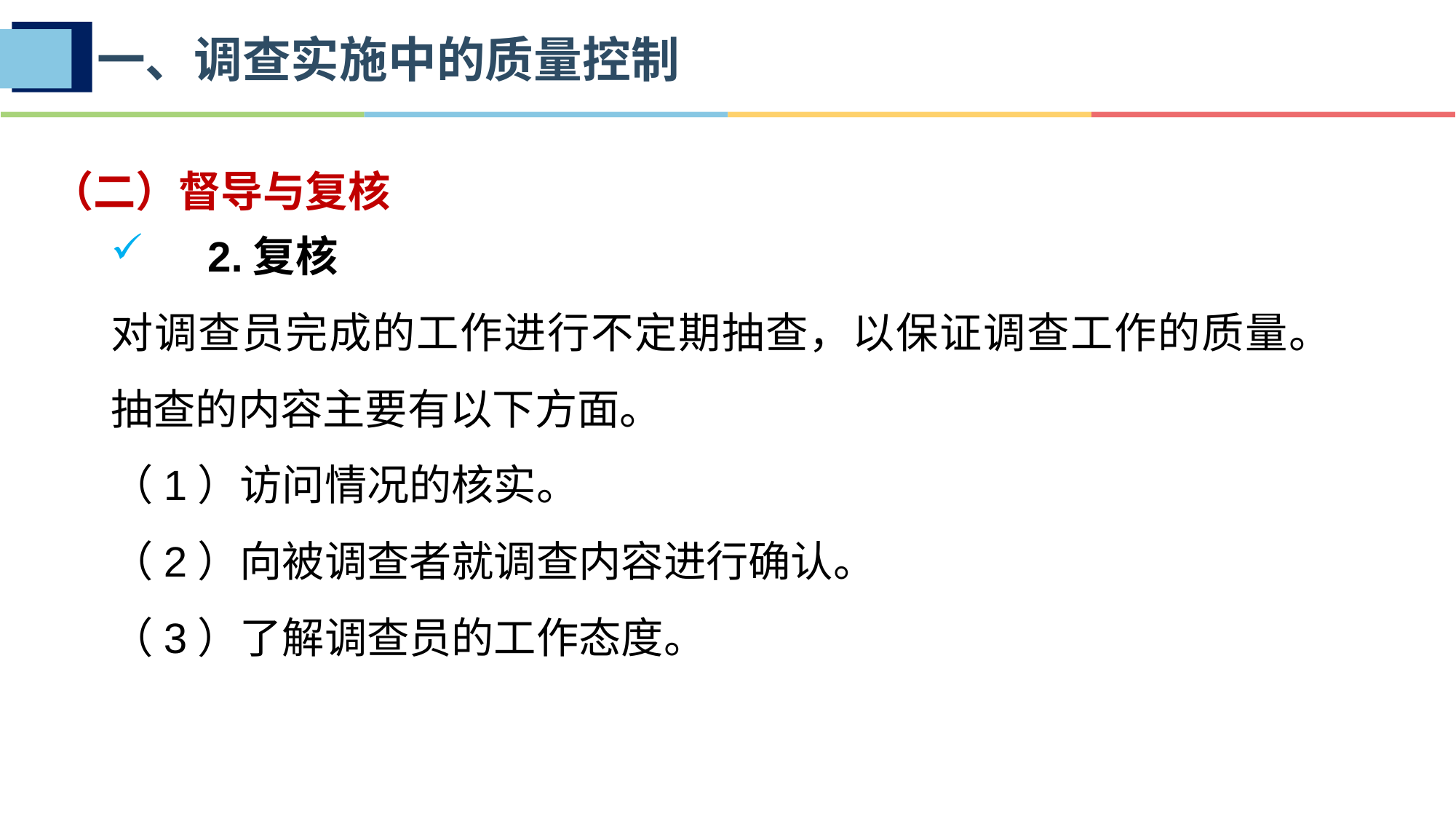

一、调查实施中的质量控制

（二）督导与复核
2.复核
对调查员完成的工作进行不定期抽查，以保证调查工作的质量。
抽查的内容主要有以下方面。
（1）访问情况的核实。
（2）向被调查者就调查内容进行确认。
（3）了解调查员的工作态度。